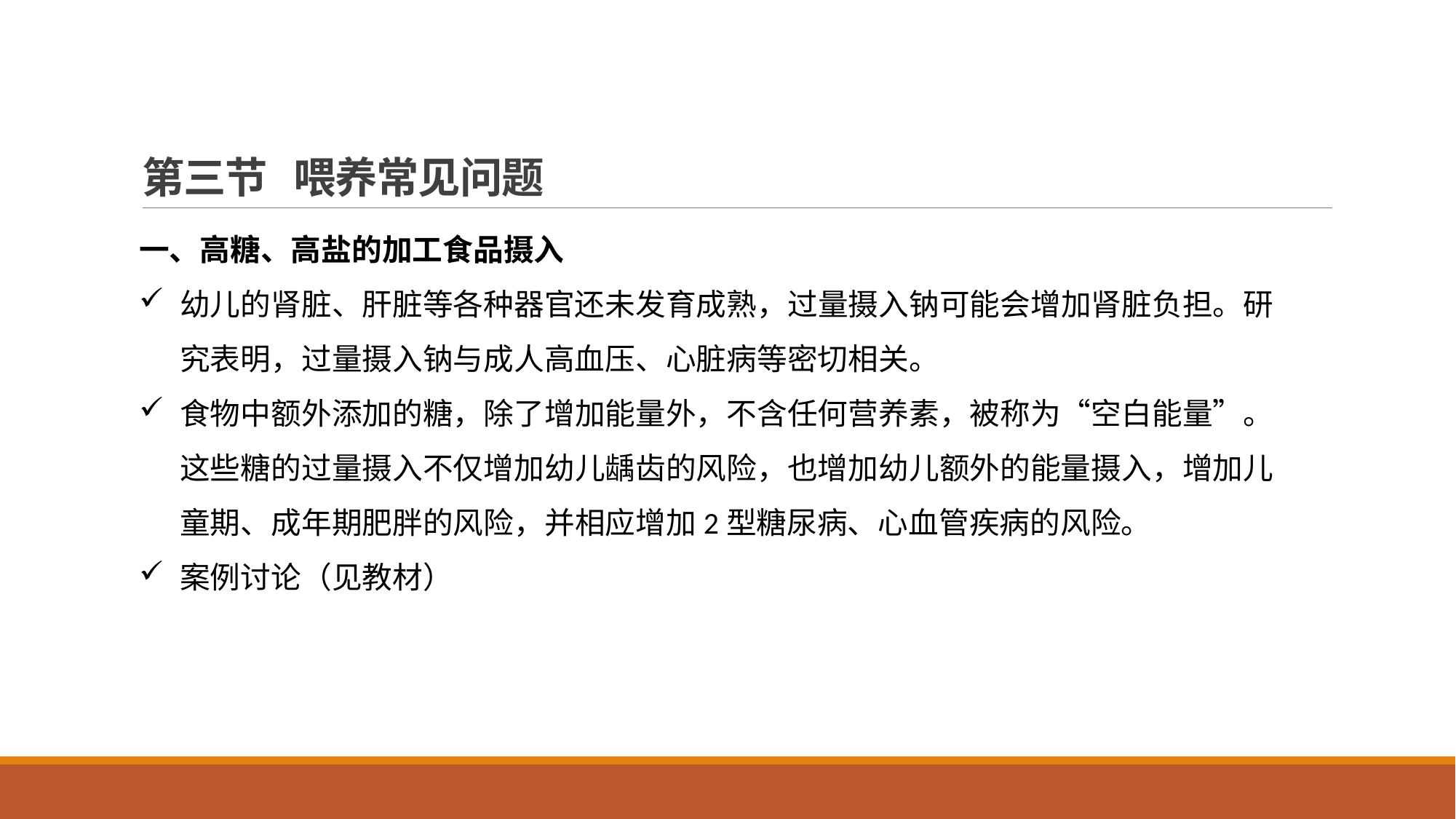

# 第三节   喂养常见问题
一、高糖、高盐的加工食品摄入
幼儿的肾脏、肝脏等各种器官还未发育成熟，过量摄入钠可能会增加肾脏负担。研究表明，过量摄入钠与成人高血压、心脏病等密切相关。
食物中额外添加的糖，除了增加能量外，不含任何营养素，被称为“空白能量”。这些糖的过量摄入不仅增加幼儿龋齿的风险，也增加幼儿额外的能量摄入，增加儿童期、成年期肥胖的风险，并相应增加2型糖尿病、心血管疾病的风险。
案例讨论（见教材）